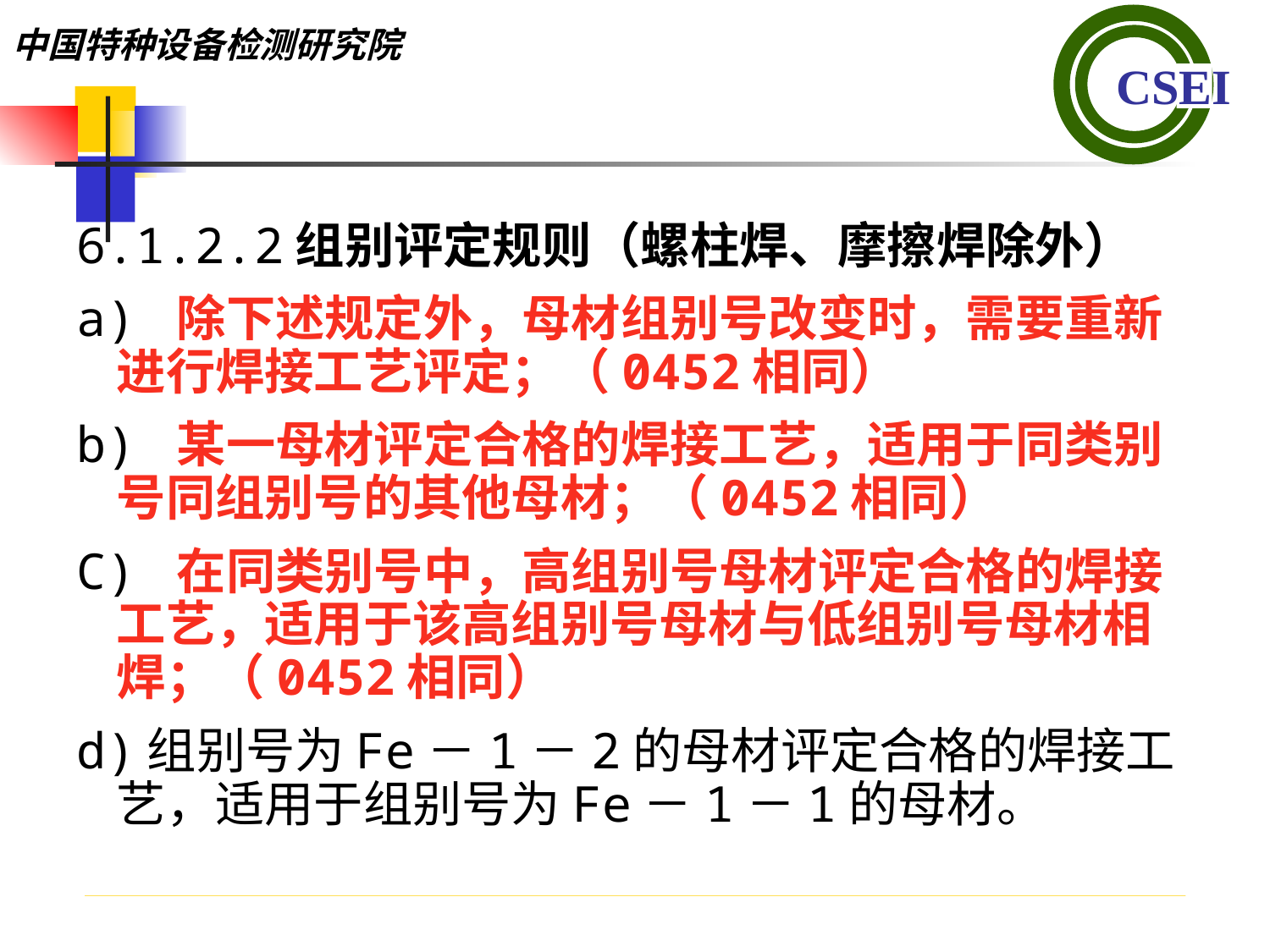

6.1.2.2组别评定规则（螺柱焊、摩擦焊除外）
a) 除下述规定外，母材组别号改变时，需要重新进行焊接工艺评定；（0452相同）
b) 某一母材评定合格的焊接工艺，适用于同类别号同组别号的其他母材；（0452相同）
C) 在同类别号中，高组别号母材评定合格的焊接工艺，适用于该高组别号母材与低组别号母材相焊；（0452相同）
d)组别号为Fe－1－2的母材评定合格的焊接工艺，适用于组别号为Fe－1－1的母材。